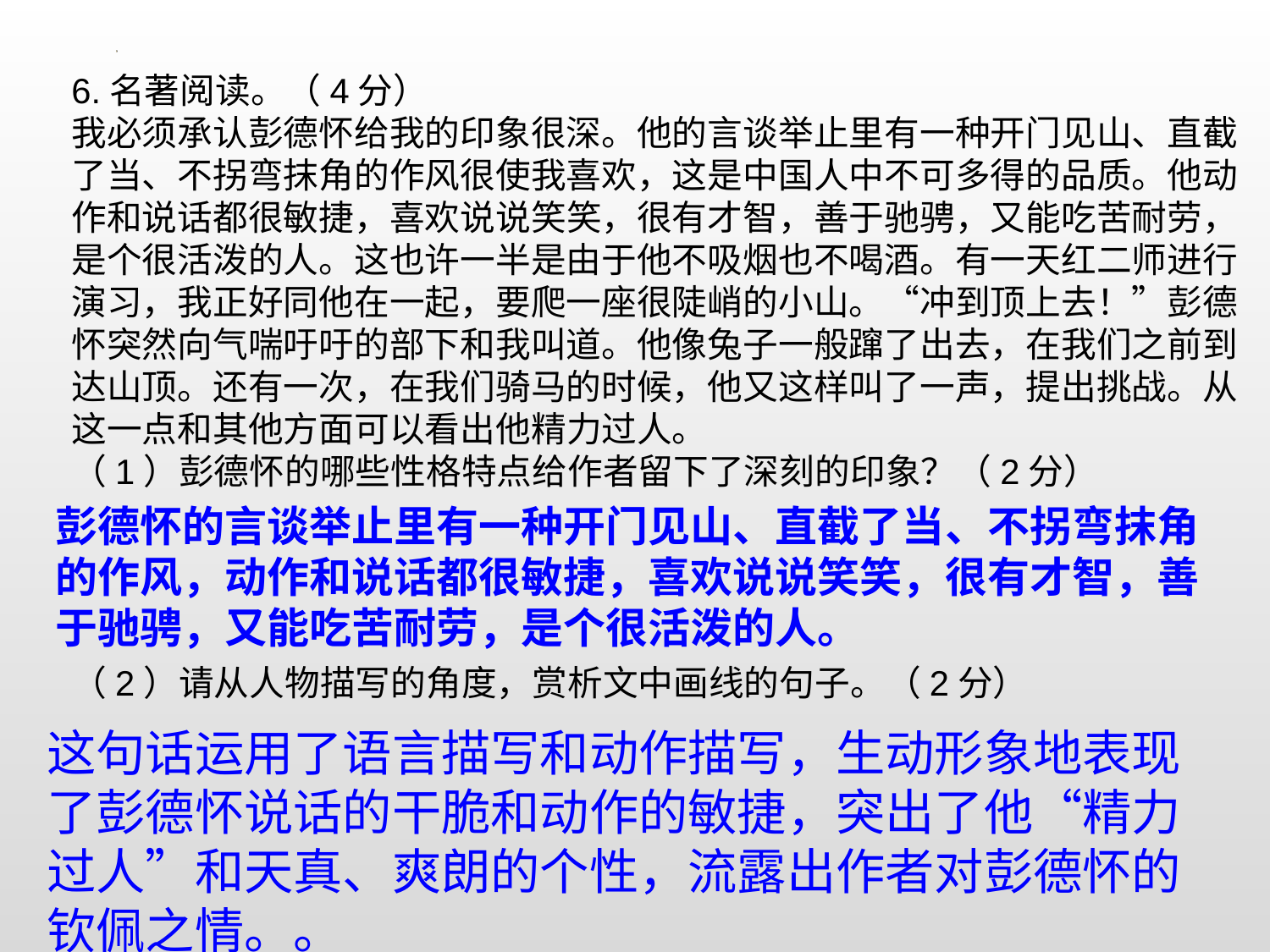

6.名著阅读。（4分）
我必须承认彭德怀给我的印象很深。他的言谈举止里有一种开门见山、直截了当、不拐弯抹角的作风很使我喜欢，这是中国人中不可多得的品质。他动作和说话都很敏捷，喜欢说说笑笑，很有才智，善于驰骋，又能吃苦耐劳，是个很活泼的人。这也许一半是由于他不吸烟也不喝酒。有一天红二师进行演习，我正好同他在一起，要爬一座很陡峭的小山。“冲到顶上去！”彭德怀突然向气喘吁吁的部下和我叫道。他像兔子一般蹿了出去，在我们之前到达山顶。还有一次，在我们骑马的时候，他又这样叫了一声，提出挑战。从这一点和其他方面可以看出他精力过人。
（1）彭德怀的哪些性格特点给作者留下了深刻的印象？（2分）

（2）请从人物描写的角度，赏析文中画线的句子。（2分）
彭德怀的言谈举止里有一种开门见山、直截了当、不拐弯抹角的作风，动作和说话都很敏捷，喜欢说说笑笑，很有才智，善于驰骋，又能吃苦耐劳，是个很活泼的人。
这句话运用了语言描写和动作描写，生动形象地表现了彭德怀说话的干脆和动作的敏捷，突出了他“精力过人”和天真、爽朗的个性，流露出作者对彭德怀的钦佩之情。。